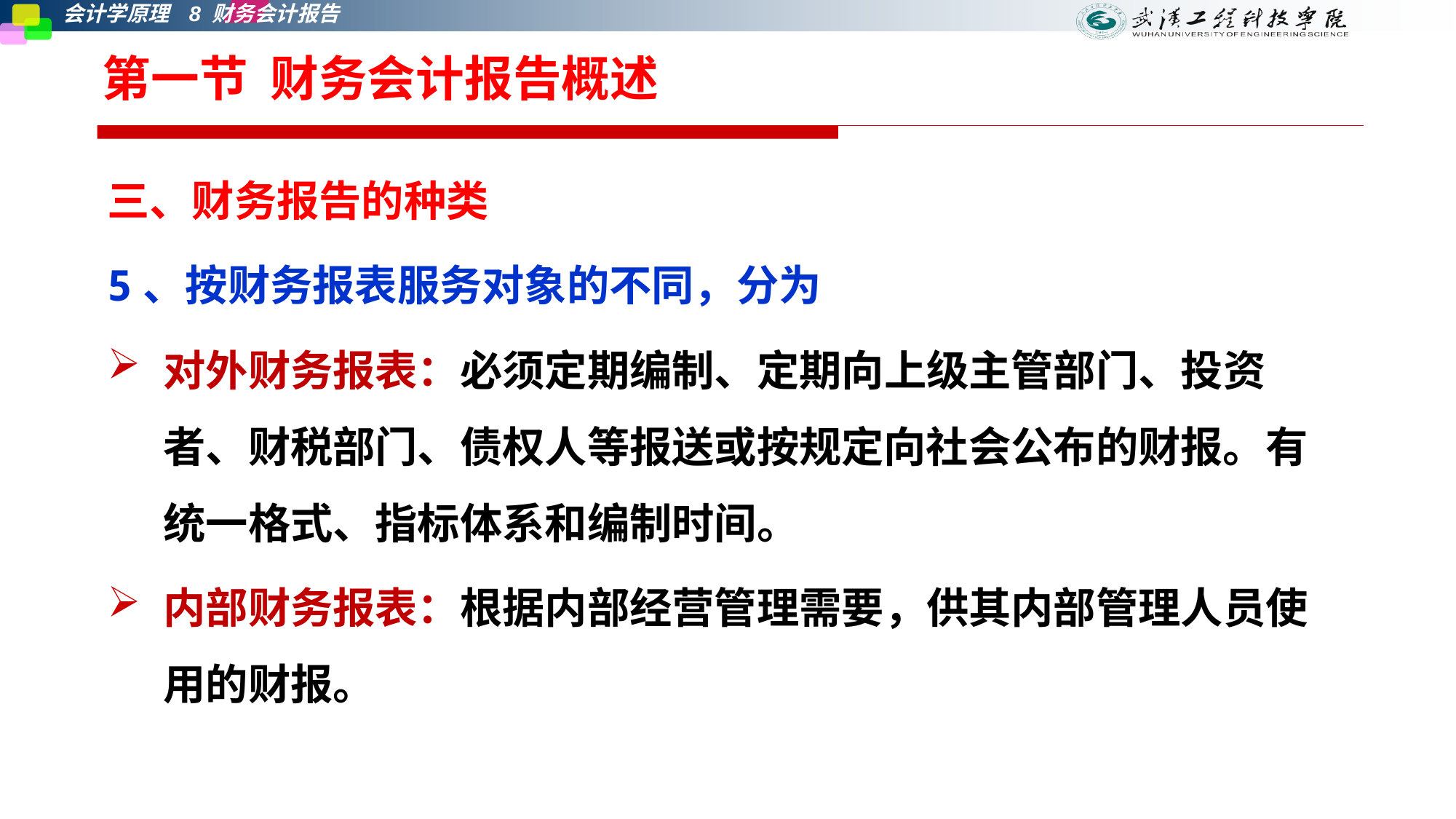

# 第一节  财务会计报告概述
三、财务报告的种类
5、按财务报表服务对象的不同，分为
对外财务报表：必须定期编制、定期向上级主管部门、投资者、财税部门、债权人等报送或按规定向社会公布的财报。有统一格式、指标体系和编制时间。
内部财务报表：根据内部经营管理需要，供其内部管理人员使用的财报。